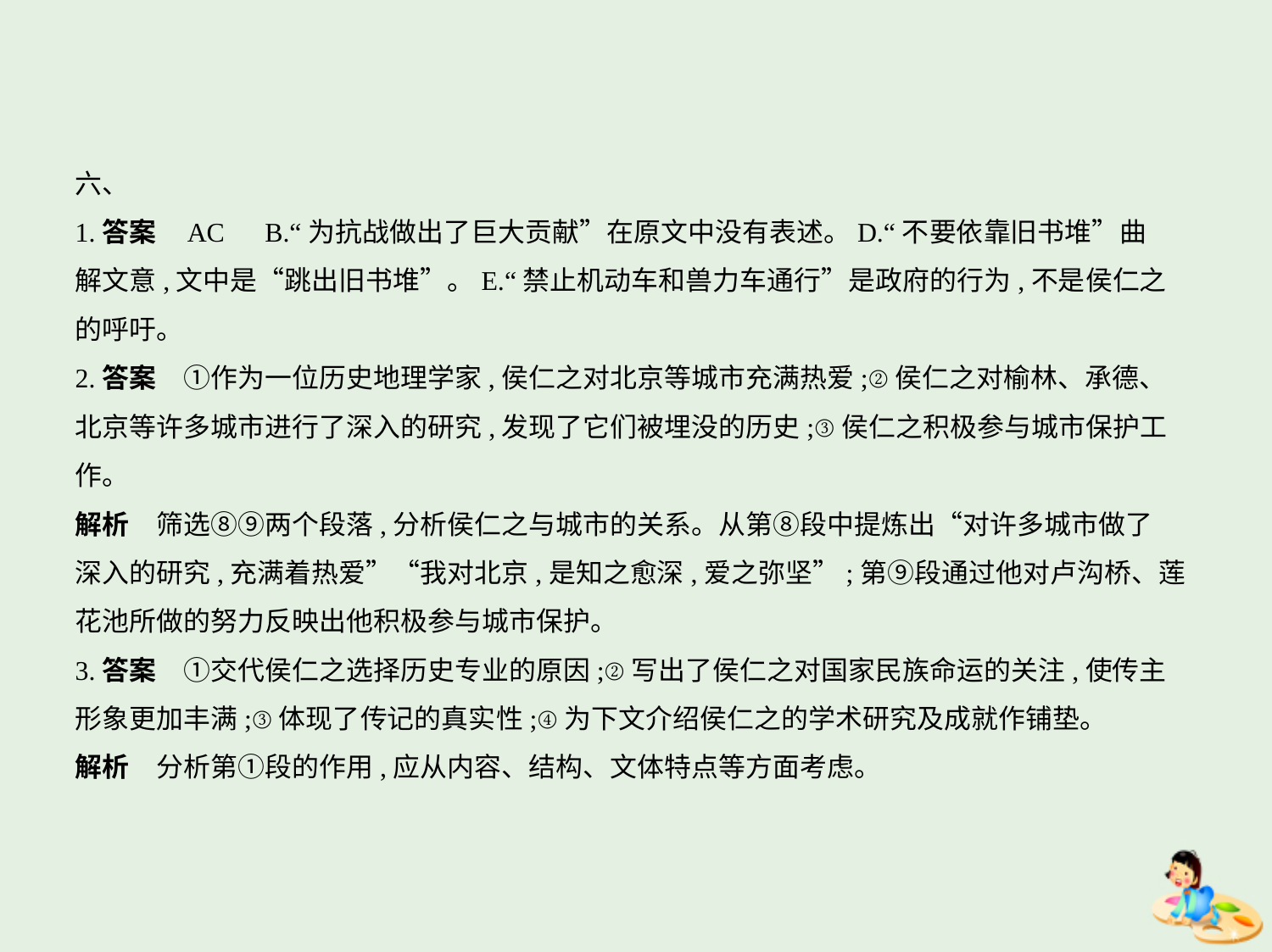

六、
1.答案    AC　B.“为抗战做出了巨大贡献”在原文中没有表述。D.“不要依靠旧书堆”曲
解文意,文中是“跳出旧书堆”。E.“禁止机动车和兽力车通行”是政府的行为,不是侯仁之
的呼吁。
2.答案　①作为一位历史地理学家,侯仁之对北京等城市充满热爱;②侯仁之对榆林、承德、
北京等许多城市进行了深入的研究,发现了它们被埋没的历史;③侯仁之积极参与城市保护工
作。
解析　筛选⑧⑨两个段落,分析侯仁之与城市的关系。从第⑧段中提炼出“对许多城市做了
深入的研究,充满着热爱”“我对北京,是知之愈深,爱之弥坚”;第⑨段通过他对卢沟桥、莲
花池所做的努力反映出他积极参与城市保护。
3.答案　①交代侯仁之选择历史专业的原因;②写出了侯仁之对国家民族命运的关注,使传主
形象更加丰满;③体现了传记的真实性;④为下文介绍侯仁之的学术研究及成就作铺垫。
解析　分析第①段的作用,应从内容、结构、文体特点等方面考虑。